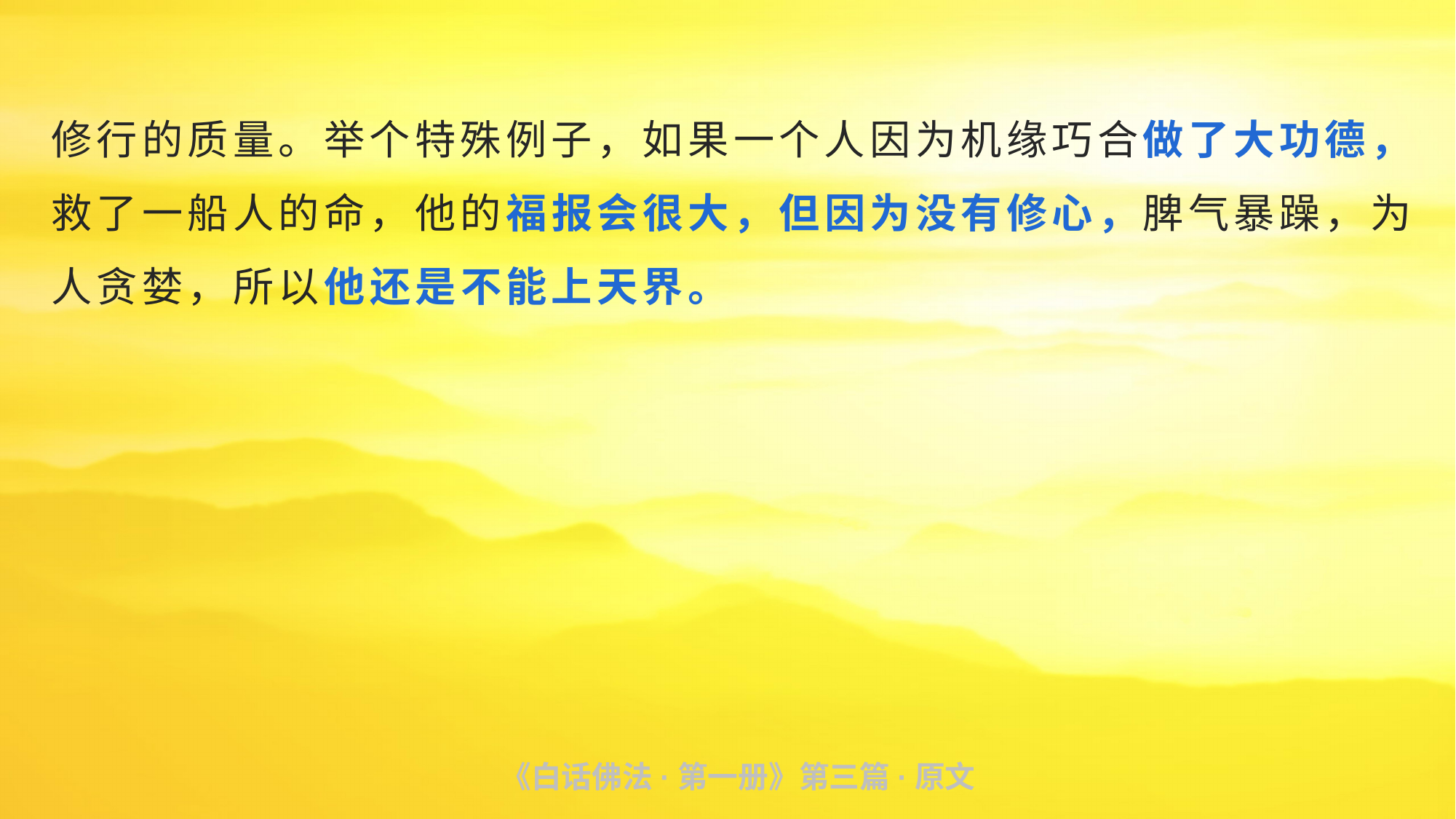

修行的质量。举个特殊例子，如果一个人因为机缘巧合做了大功德，救了一船人的命，他的福报会很大，但因为没有修心，脾气暴躁，为人贪婪，所以他还是不能上天界。
  《白话佛法·第一册》第三篇·原文